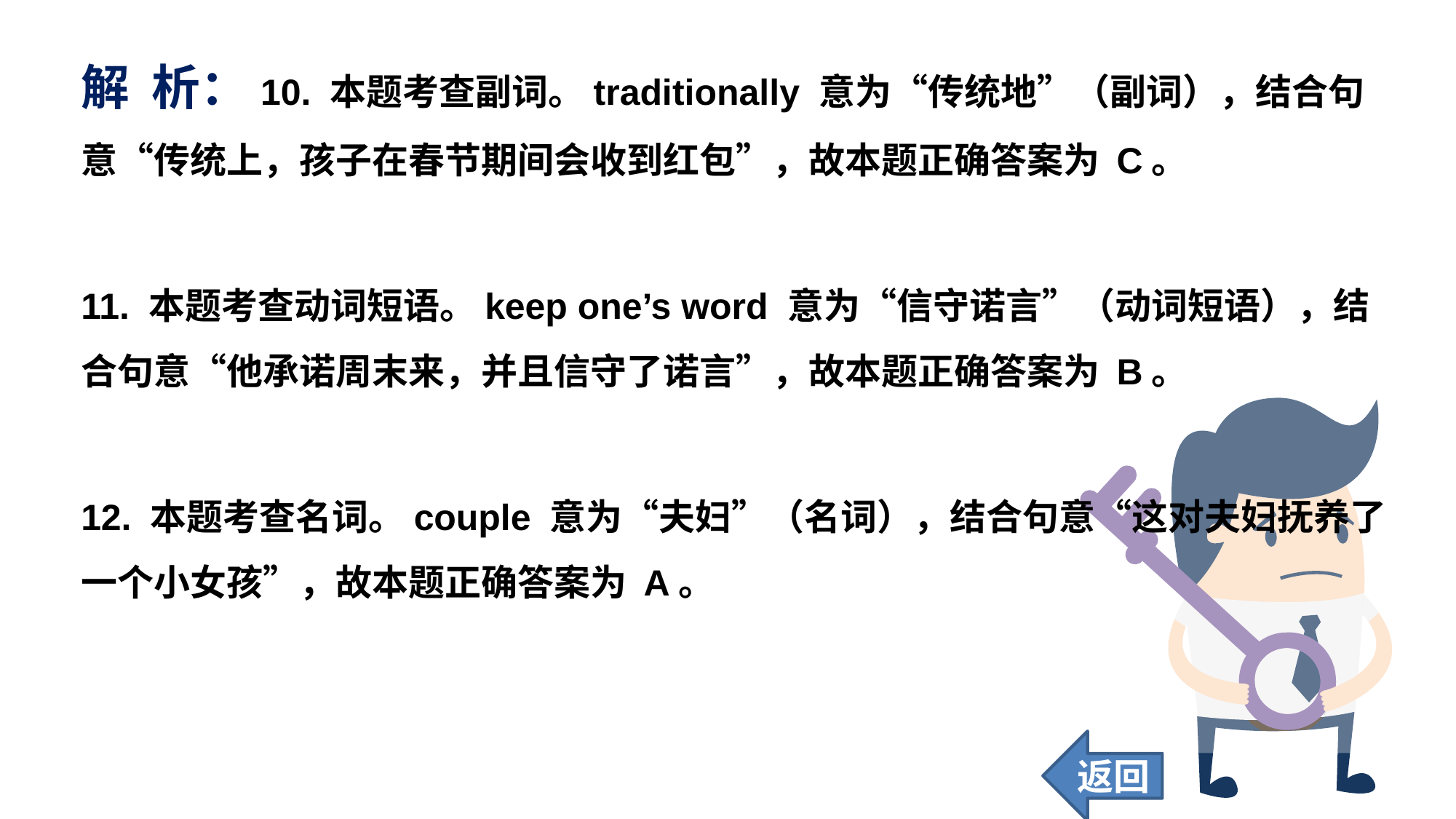

解  析：10. 本题考查副词。traditionally 意为“传统地”（副词），结合句意“传统上，孩子在春节期间会收到红包”，故本题正确答案为 C。

11. 本题考查动词短语。keep one’s word 意为“信守诺言”（动词短语），结合句意“他承诺周末来，并且信守了诺言”，故本题正确答案为 B。

12. 本题考查名词。couple 意为“夫妇”（名词），结合句意“这对夫妇抚养了一个小女孩”，故本题正确答案为 A。

返回
59